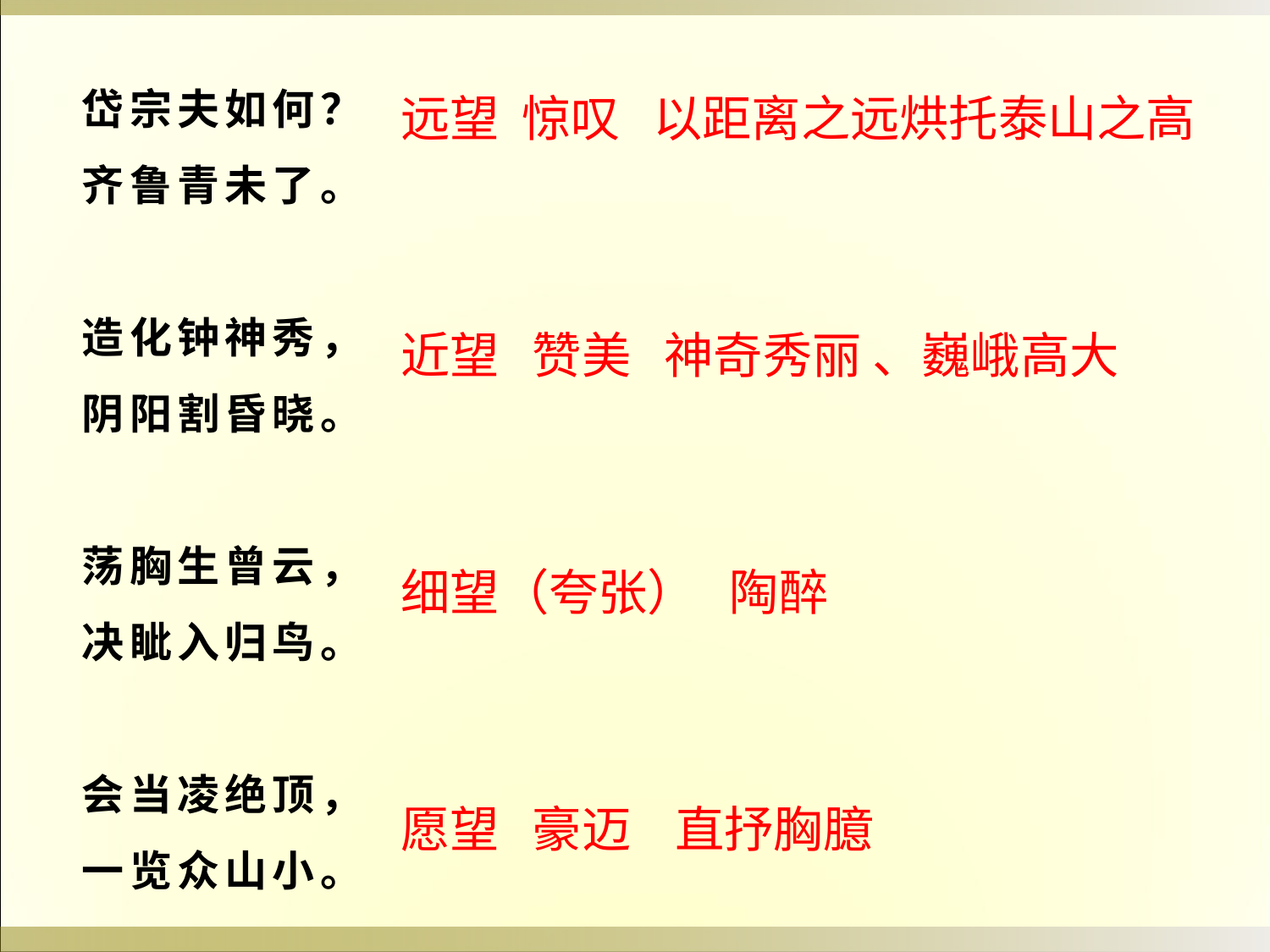

岱宗夫如何？
齐鲁青未了。

造化钟神秀，
阴阳割昏晓。

荡胸生曾云，
决眦入归鸟。

会当凌绝顶，
一览众山小。
远望  惊叹   以距离之远烘托泰山之高

近望   赞美   神奇秀丽 、巍峨高大

细望（夸张）   陶醉

愿望   豪迈    直抒胸臆